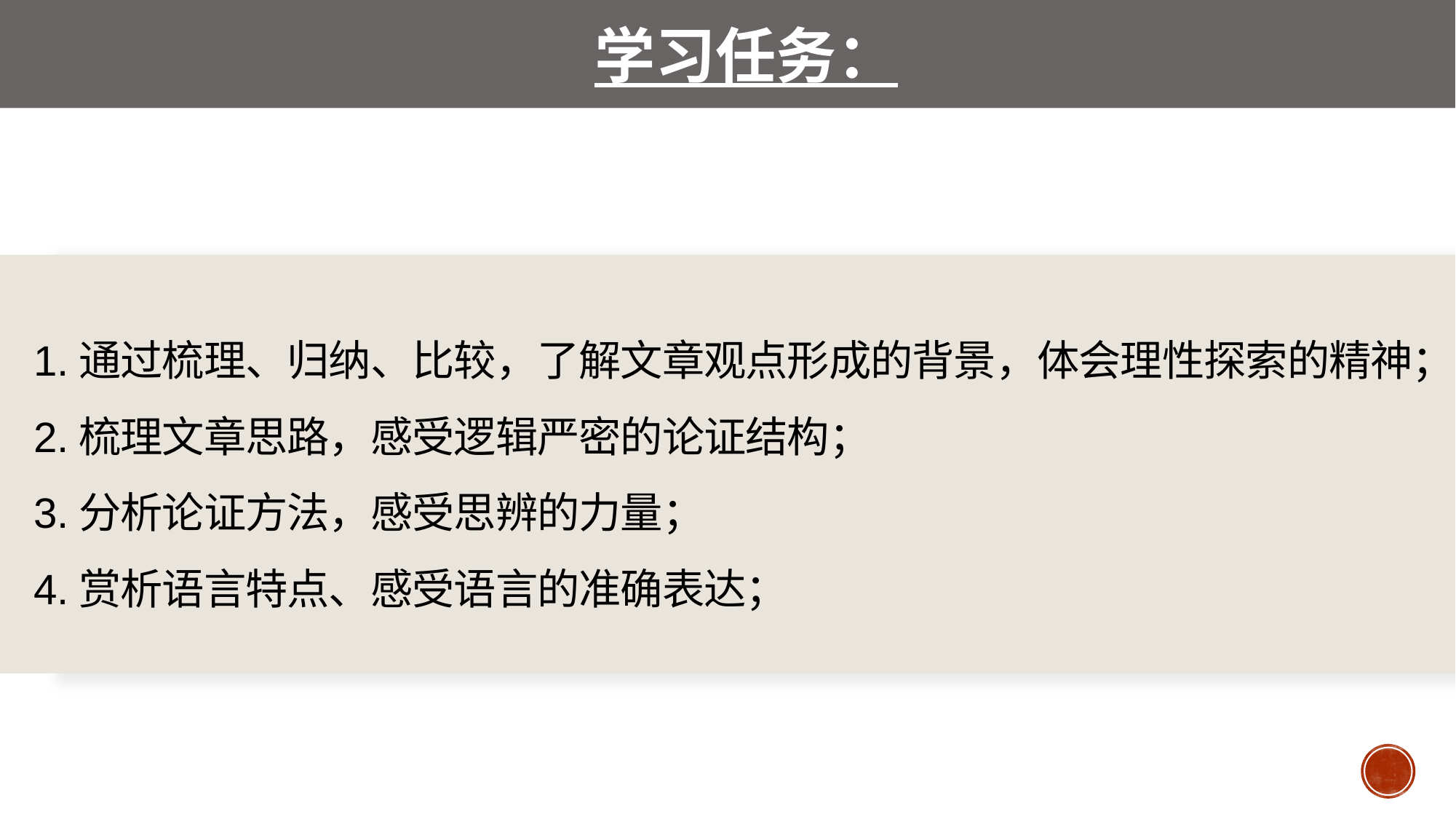

学习任务：

1.通过梳理、归纳、比较，了解文章观点形成的背景，体会理性探索的精神；
2.梳理文章思路，感受逻辑严密的论证结构；
3.分析论证方法，感受思辨的力量；
4.赏析语言特点、感受语言的准确表达；